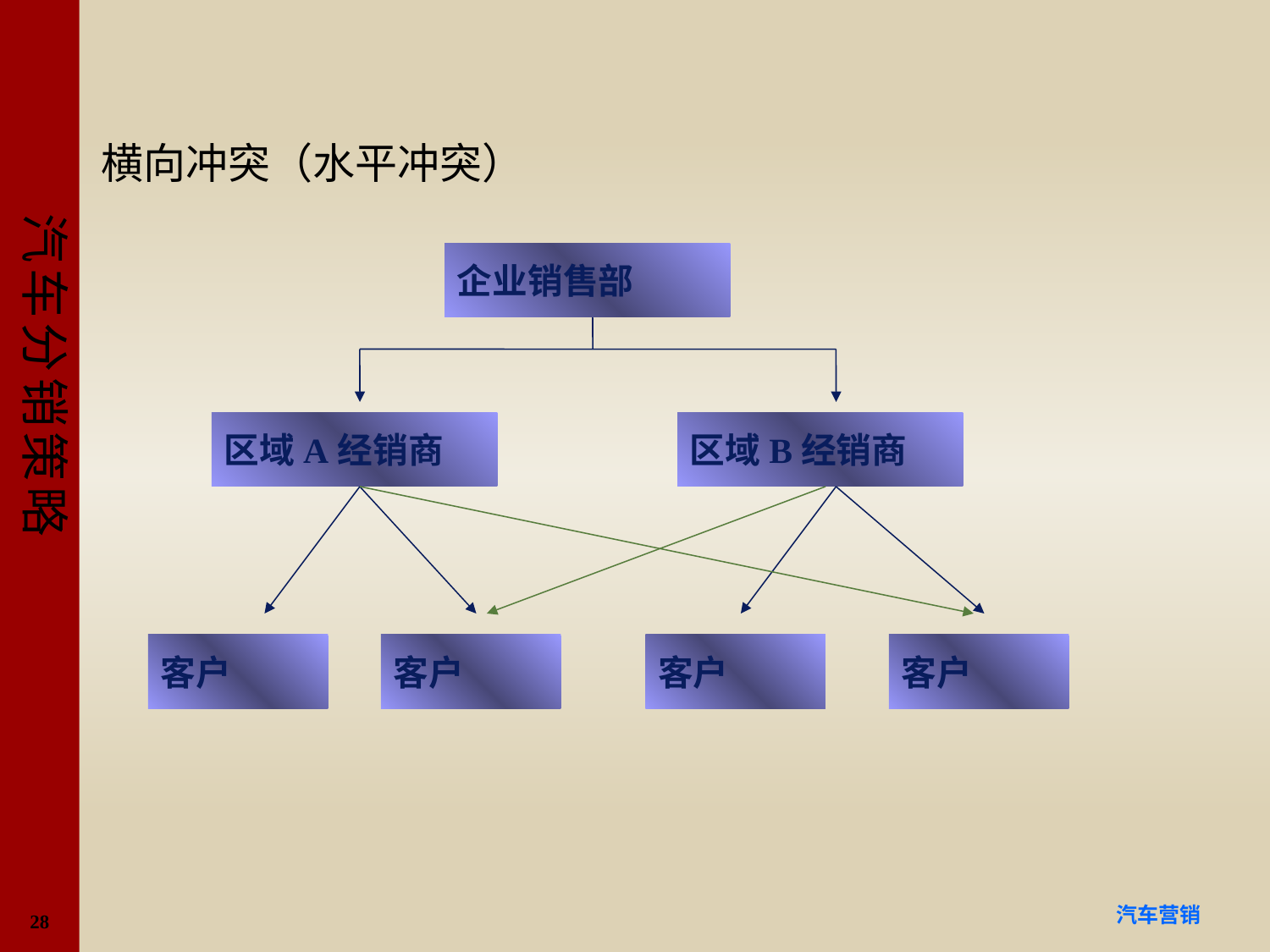

#
横向冲突（水平冲突）
企业销售部

区域A经销商
区域B经销商

客户
客户
客户
客户
28